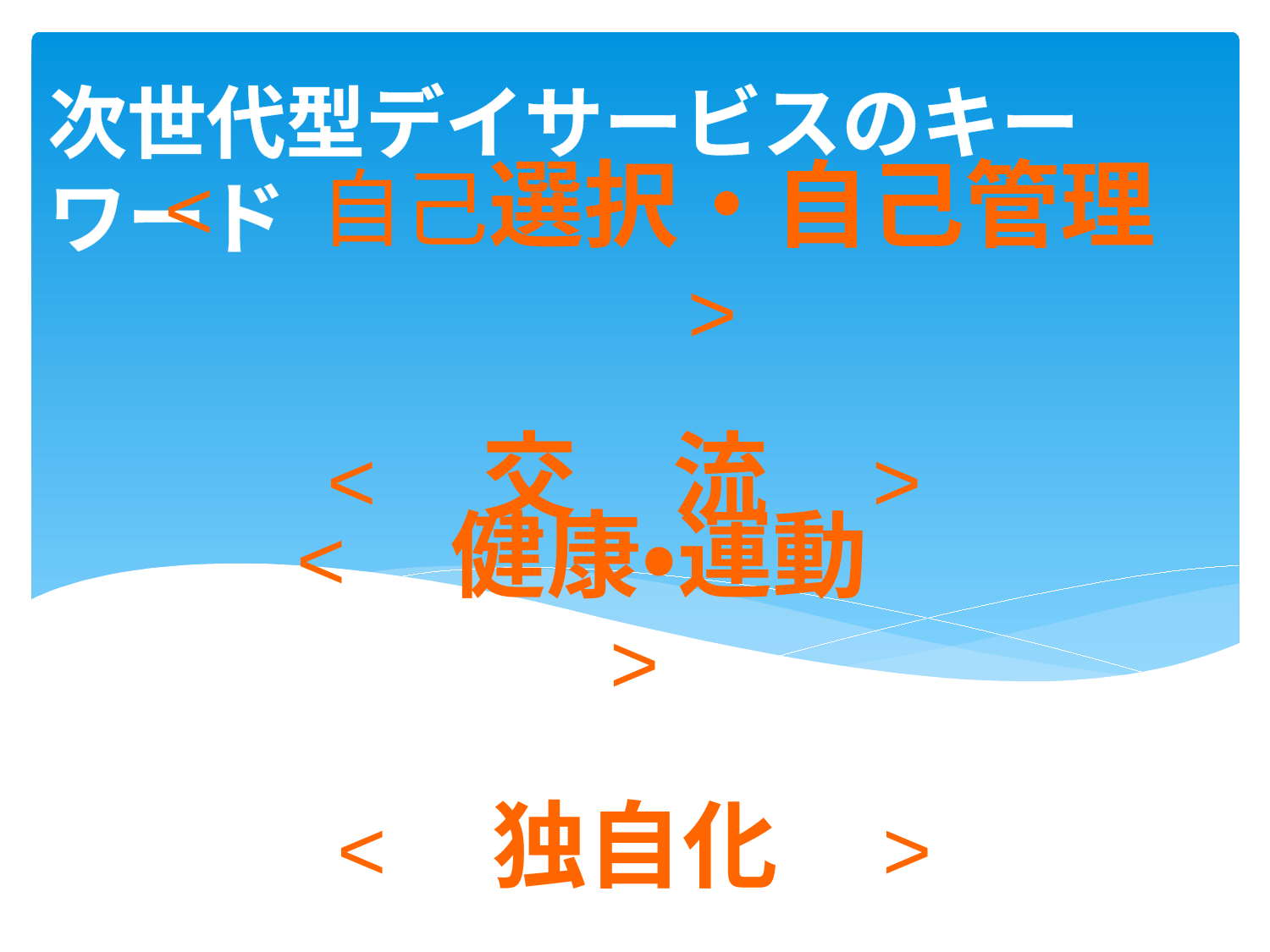

# 次世代型デイサービスのキーワード
<　自己選択・自己管理　>
<　交　流　>
<　健康・運動　>
<　独自化　>